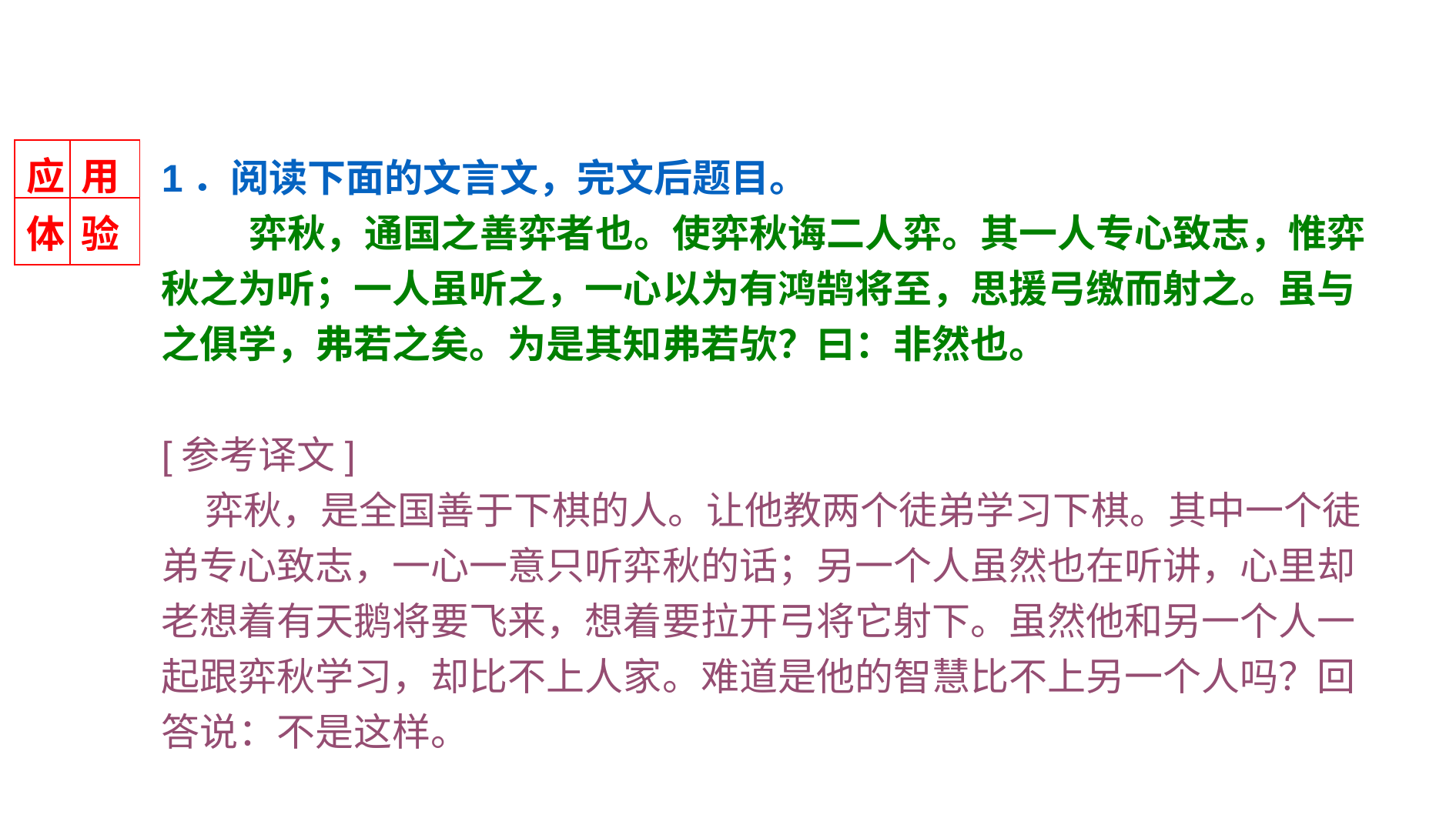

1．阅读下面的文言文，完文后题目。
         弈秋，通国之善弈者也。使弈秋诲二人弈。其一人专心致志，惟弈秋之为听；一人虽听之，一心以为有鸿鹄将至，思援弓缴而射之。虽与之俱学，弗若之矣。为是其知弗若欤？曰：非然也。

[参考译文]
    弈秋，是全国善于下棋的人。让他教两个徒弟学习下棋。其中一个徒弟专心致志，一心一意只听弈秋的话；另一个人虽然也在听讲，心里却老想着有天鹅将要飞来，想着要拉开弓将它射下。虽然他和另一个人一起跟弈秋学习，却比不上人家。难道是他的智慧比不上另一个人吗？回答说：不是这样。
| 应 | 用 |
| --- | --- |
| 体 | 验 |